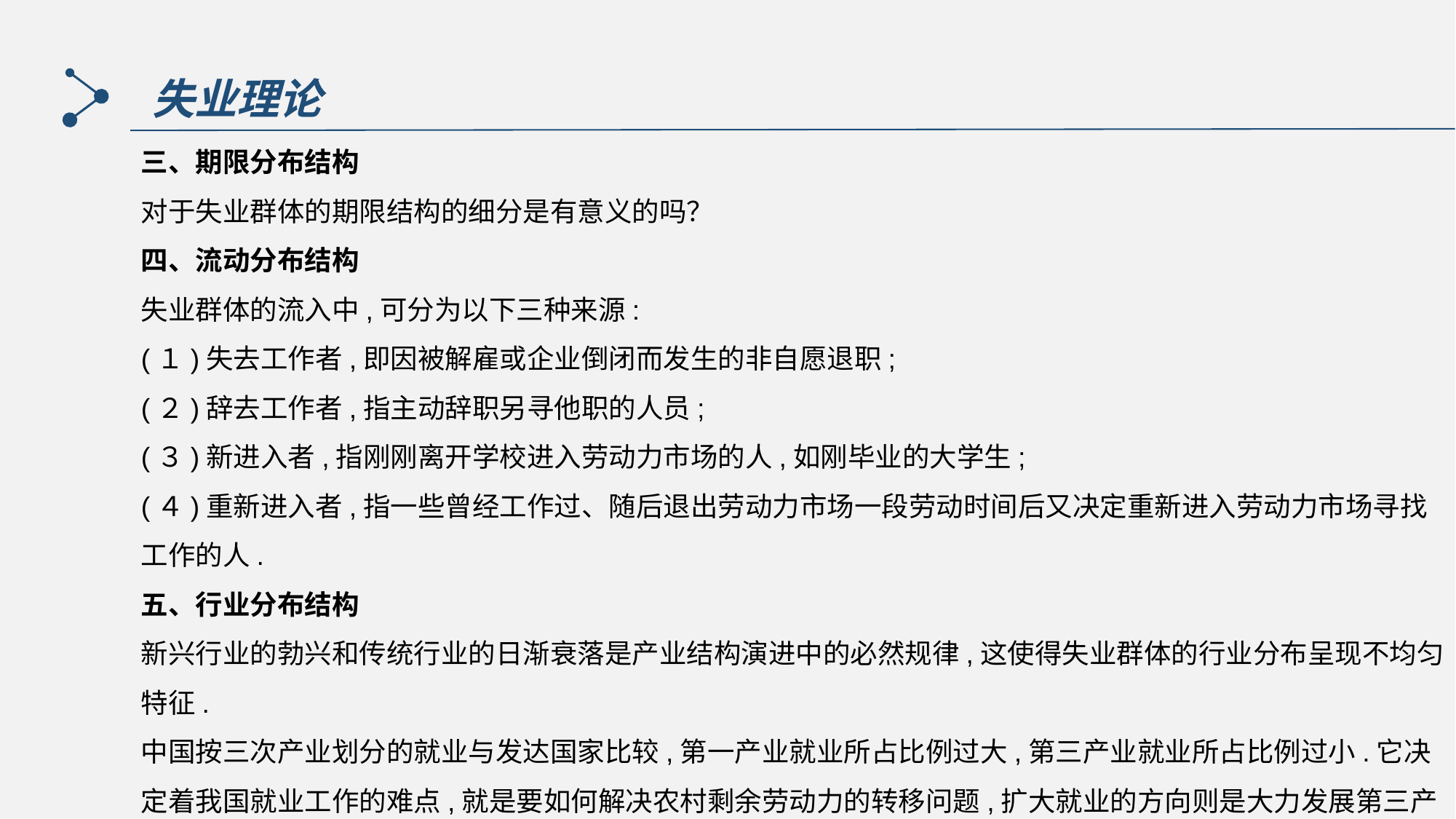

失业理论
三、期限分布结构
对于失业群体的期限结构的细分是有意义的吗？
四、流动分布结构
失业群体的流入中,可分为以下三种来源:
(１)失去工作者,即因被解雇或企业倒闭而发生的非自愿退职;
(２)辞去工作者,指主动辞职另寻他职的人员;
(３)新进入者,指刚刚离开学校进入劳动力市场的人,如刚毕业的大学生;
(４)重新进入者,指一些曾经工作过、随后退出劳动力市场一段劳动时间后又决定重新进入劳动力市场寻找工作的人.
五、行业分布结构
新兴行业的勃兴和传统行业的日渐衰落是产业结构演进中的必然规律,这使得失业群体的行业分布呈现不均匀特征.
中国按三次产业划分的就业与发达国家比较,第一产业就业所占比例过大,第三产业就业所占比例过小.它决定着我国就业工作的难点,就是要如何解决农村剩余劳动力的转移问题,扩大就业的方向则是大力发展第三产业.